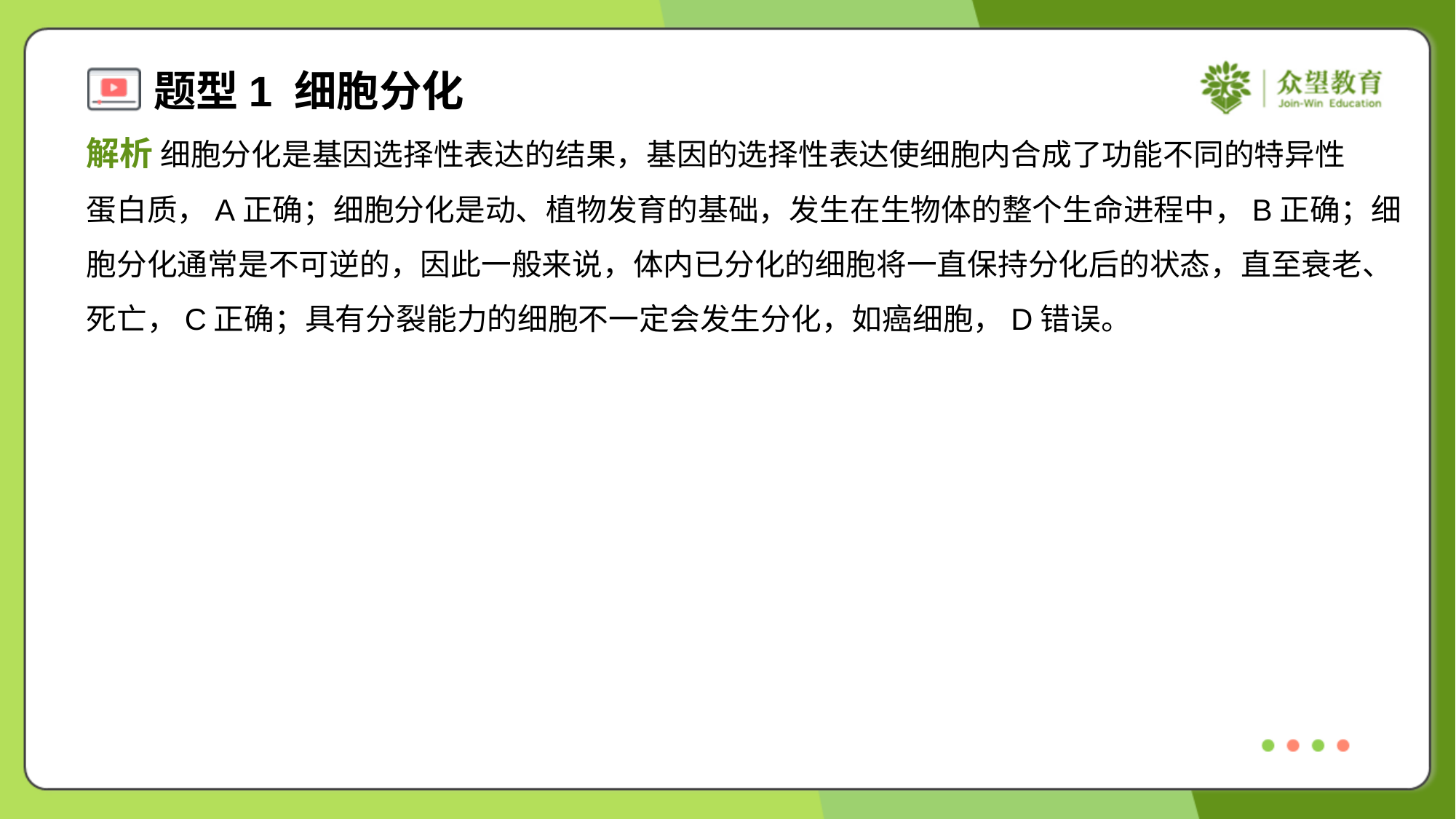

解析 细胞分化是基因选择性表达的结果，基因的选择性表达使细胞内合成了功能不同的特异性
蛋白质，A正确；细胞分化是动、植物发育的基础，发生在生物体的整个生命进程中，B正确；细
胞分化通常是不可逆的，因此一般来说，体内已分化的细胞将一直保持分化后的状态，直至衰老、
死亡，C正确；具有分裂能力的细胞不一定会发生分化，如癌细胞，D错误。